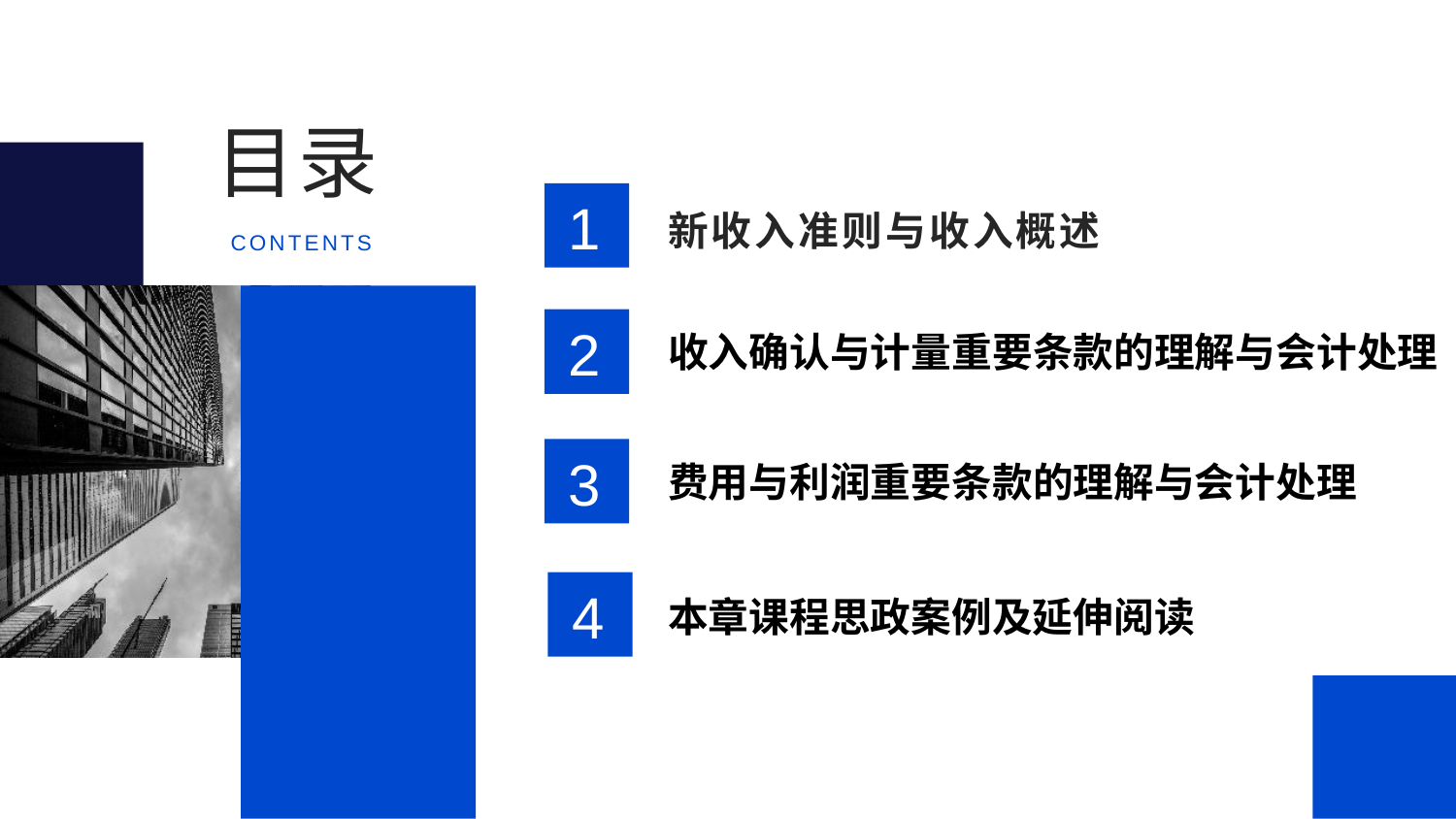

目录

1
新收入准则与收入概述
CONTENTS

2
收入确认与计量重要条款的理解与会计处理

3
费用与利润重要条款的理解与会计处理

4
本章课程思政案例及延伸阅读